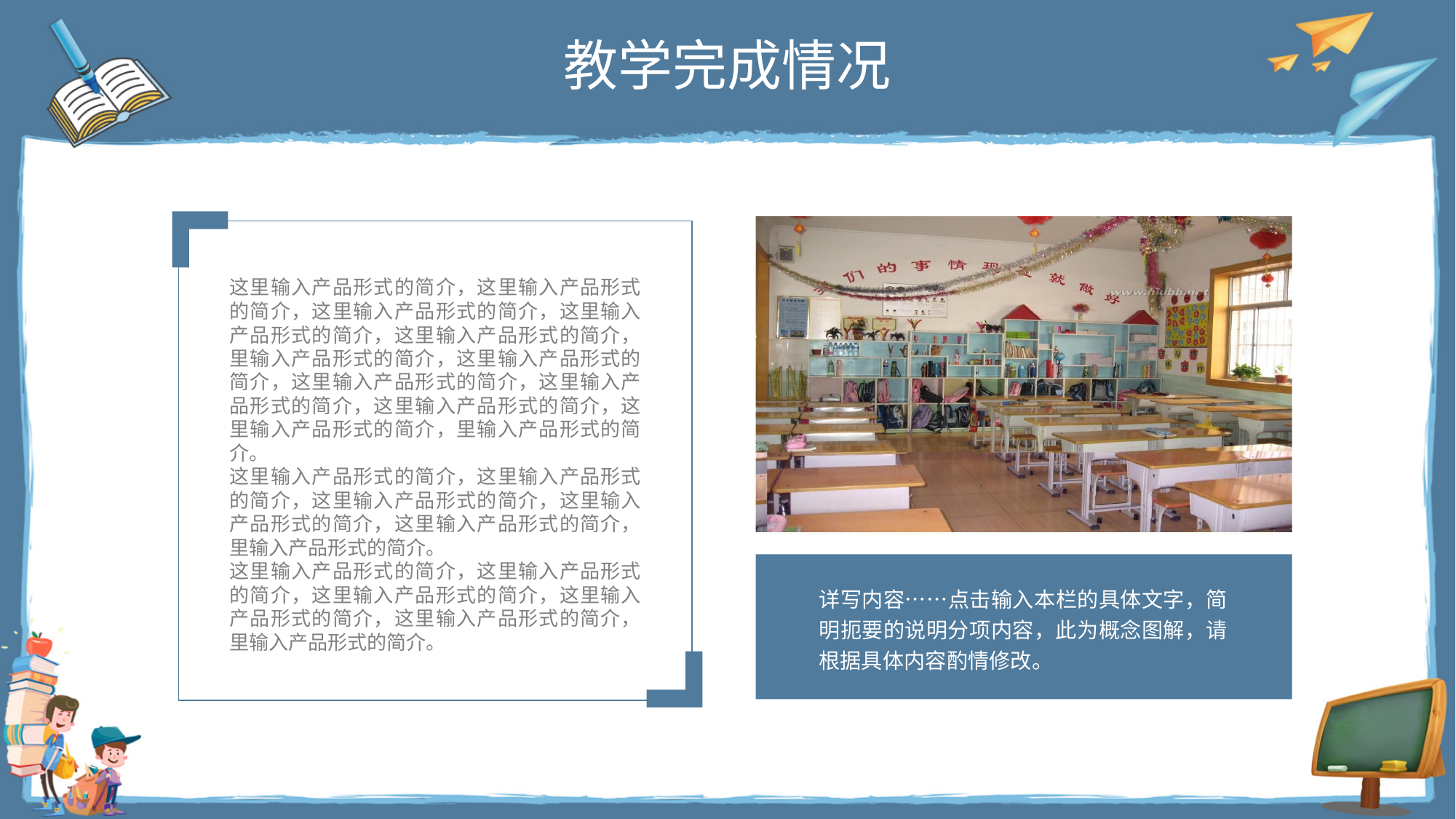

教学完成情况

这里输入产品形式的简介，这里输入产品形式的简介，这里输入产品形式的简介，这里输入产品形式的简介，这里输入产品形式的简介，里输入产品形式的简介，这里输入产品形式的简介，这里输入产品形式的简介，这里输入产品形式的简介，这里输入产品形式的简介，这里输入产品形式的简介，里输入产品形式的简介。
这里输入产品形式的简介，这里输入产品形式的简介，这里输入产品形式的简介，这里输入产品形式的简介，这里输入产品形式的简介，里输入产品形式的简介。
这里输入产品形式的简介，这里输入产品形式的简介，这里输入产品形式的简介，这里输入产品形式的简介，这里输入产品形式的简介，里输入产品形式的简介。

详写内容……点击输入本栏的具体文字，简明扼要的说明分项内容，此为概念图解，请根据具体内容酌情修改。